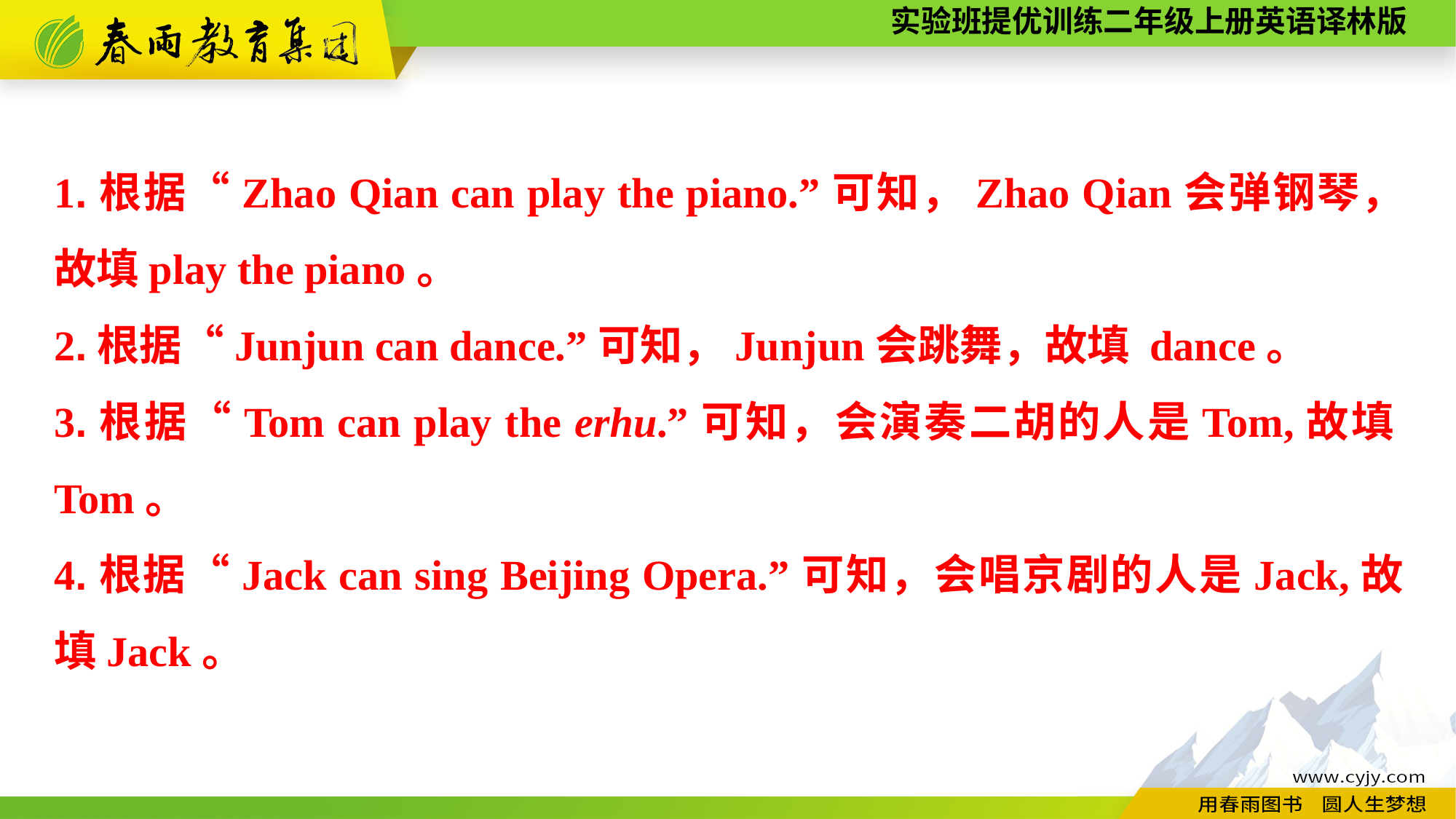

1.根据“Zhao Qian can play the piano.”可知，Zhao Qian会弹钢琴，故填play the piano。
2.根据“Junjun can dance.”可知，Junjun会跳舞，故填 dance。
3.根据“Tom can play the erhu.”可知，会演奏二胡的人是Tom,故填Tom。
4.根据“Jack can sing Beijing Opera.”可知，会唱京剧的人是Jack,故填Jack。